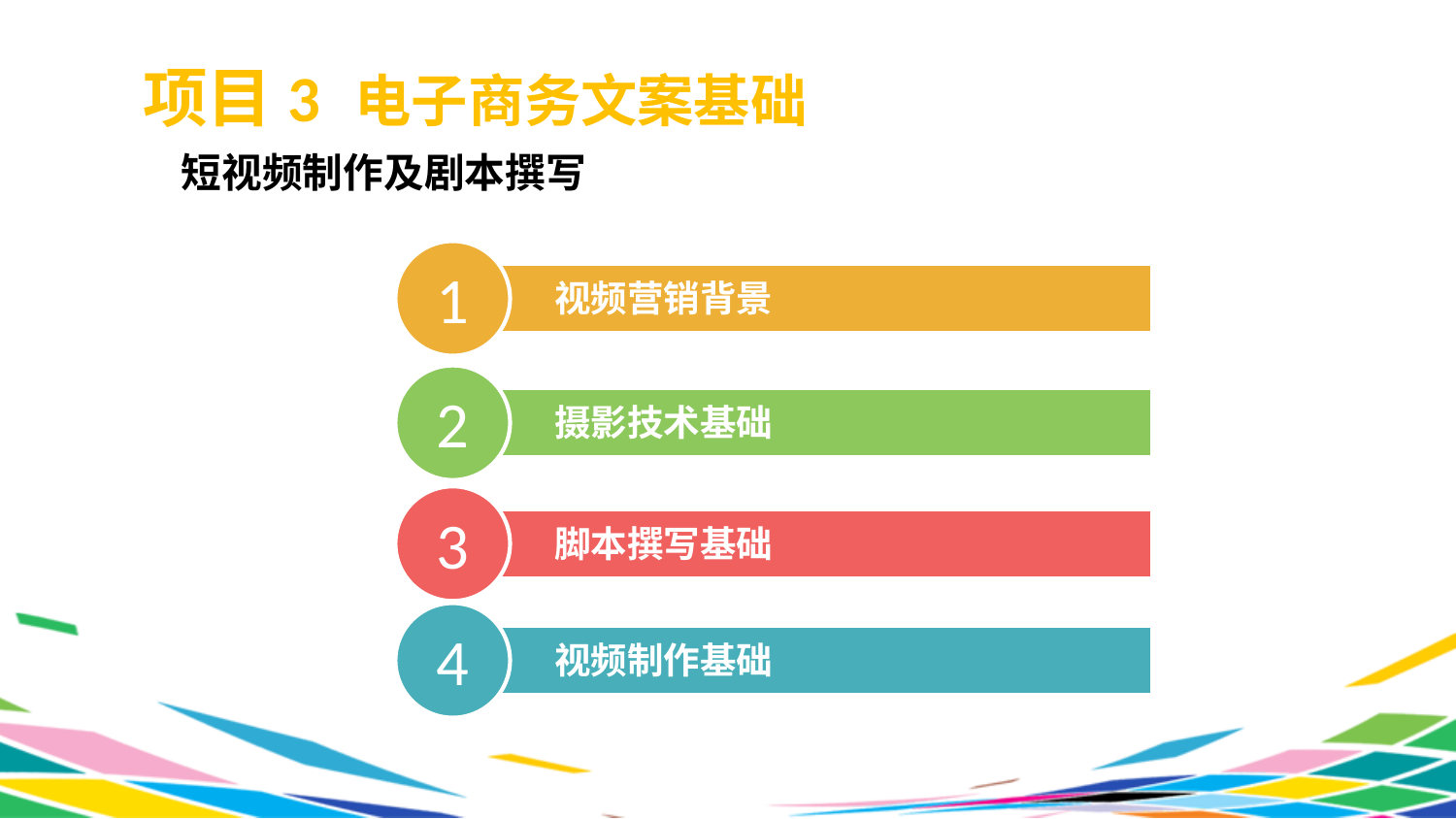

项目3 电子商务文案基础
 短视频制作及剧本撰写

1

视频营销背景

2

摄影技术基础

3

脚本撰写基础

4

视频制作基础